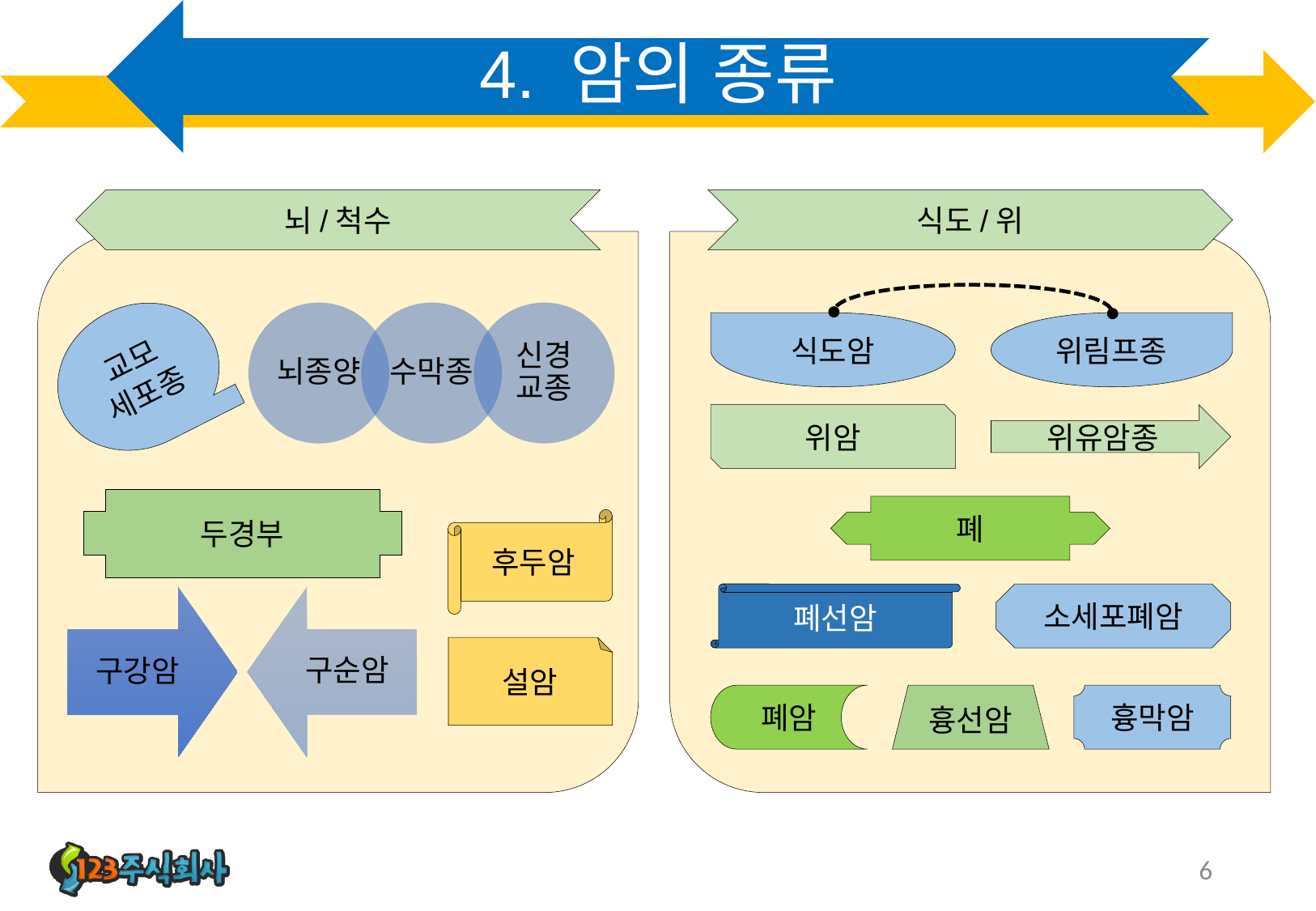

# 4. 암의 종류
뇌/척수
식도/위

뇌종양
수막종
신경
교종
교모
세포종
식도암
위림프종
위암
위유암종
두경부
폐
후두암
구강암
구순암
폐선암
소세포폐암

설암
폐암
흉선암
흉막암
6